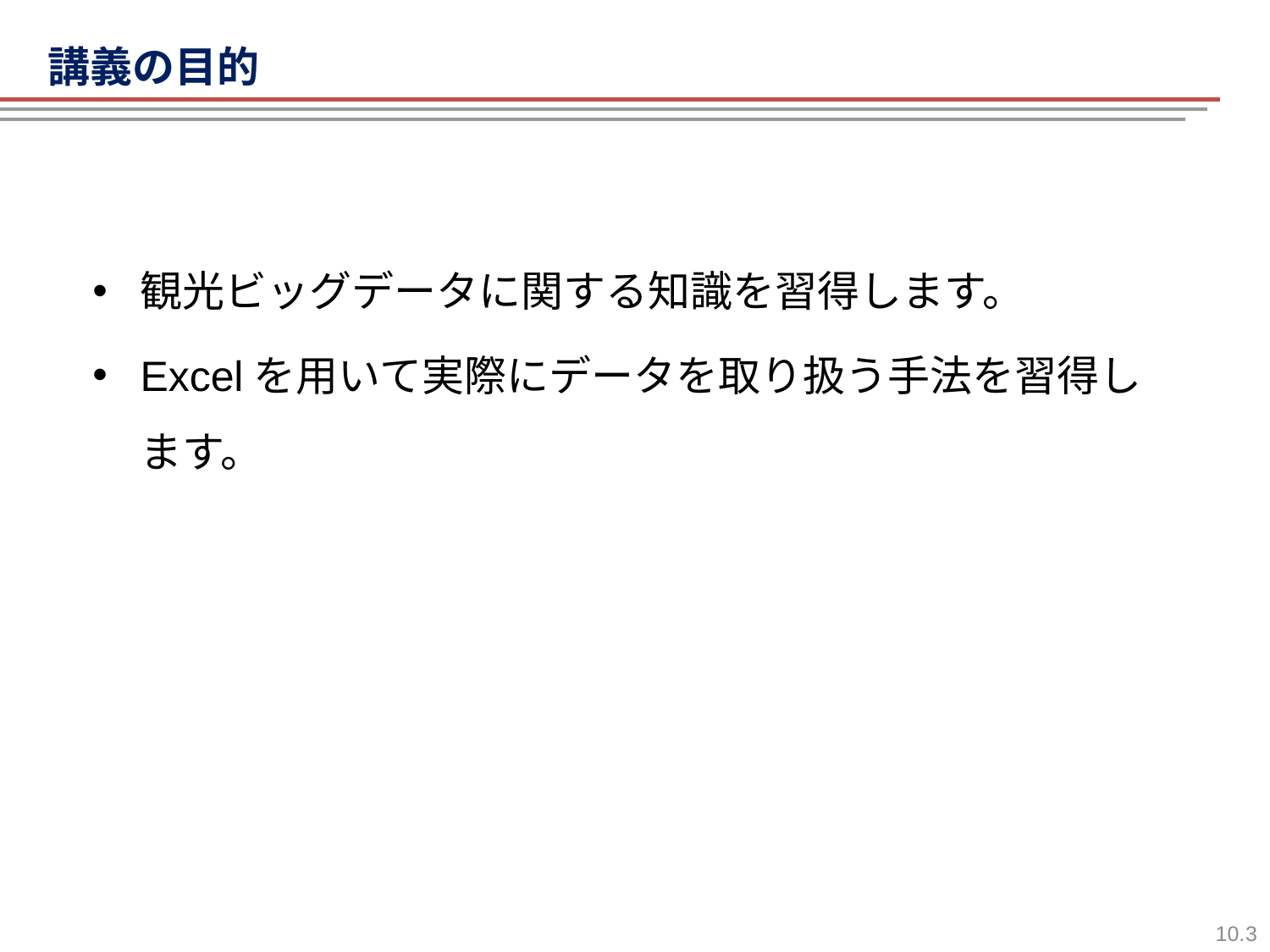

講義の目的
# 講義の目的

観光ビッグデータに関する知識を習得します。
Excelを用いて実際にデータを取り扱う手法を習得します。
3